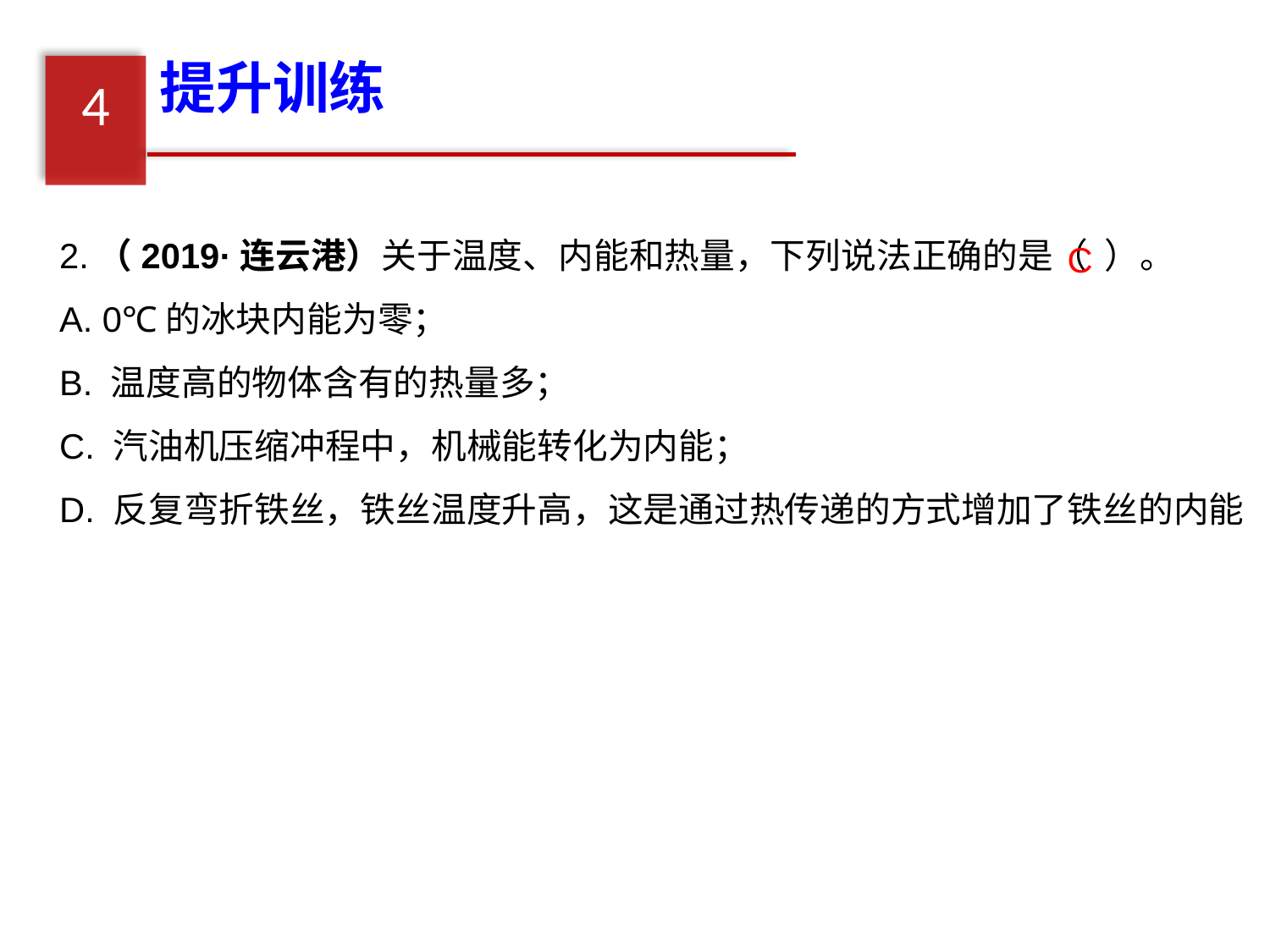

提升训练

4
2.（2019·连云港）关于温度、内能和热量，下列说法正确的是（  ）。
A. 0℃的冰块内能为零；
B. 温度高的物体含有的热量多；
C. 汽油机压缩冲程中，机械能转化为内能；
D. 反复弯折铁丝，铁丝温度升高，这是通过热传递的方式增加了铁丝的内能
C